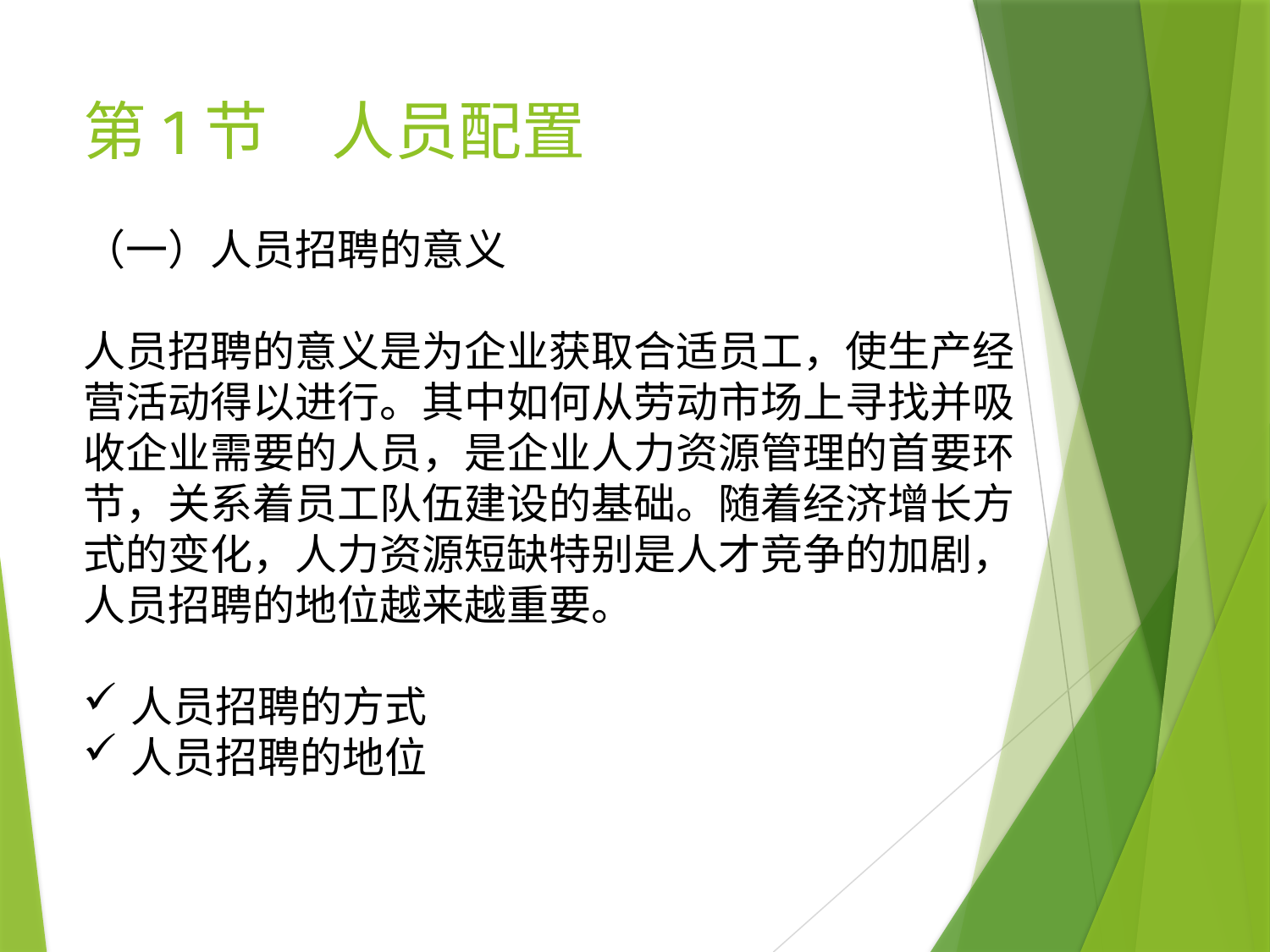

# 第1节　人员配置
（一）人员招聘的意义

人员招聘的意义是为企业获取合适员工，使生产经营活动得以进行。其中如何从劳动市场上寻找并吸收企业需要的人员，是企业人力资源管理的首要环节，关系着员工队伍建设的基础。随着经济增长方式的变化，人力资源短缺特别是人才竞争的加剧，人员招聘的地位越来越重要。

人员招聘的方式
人员招聘的地位